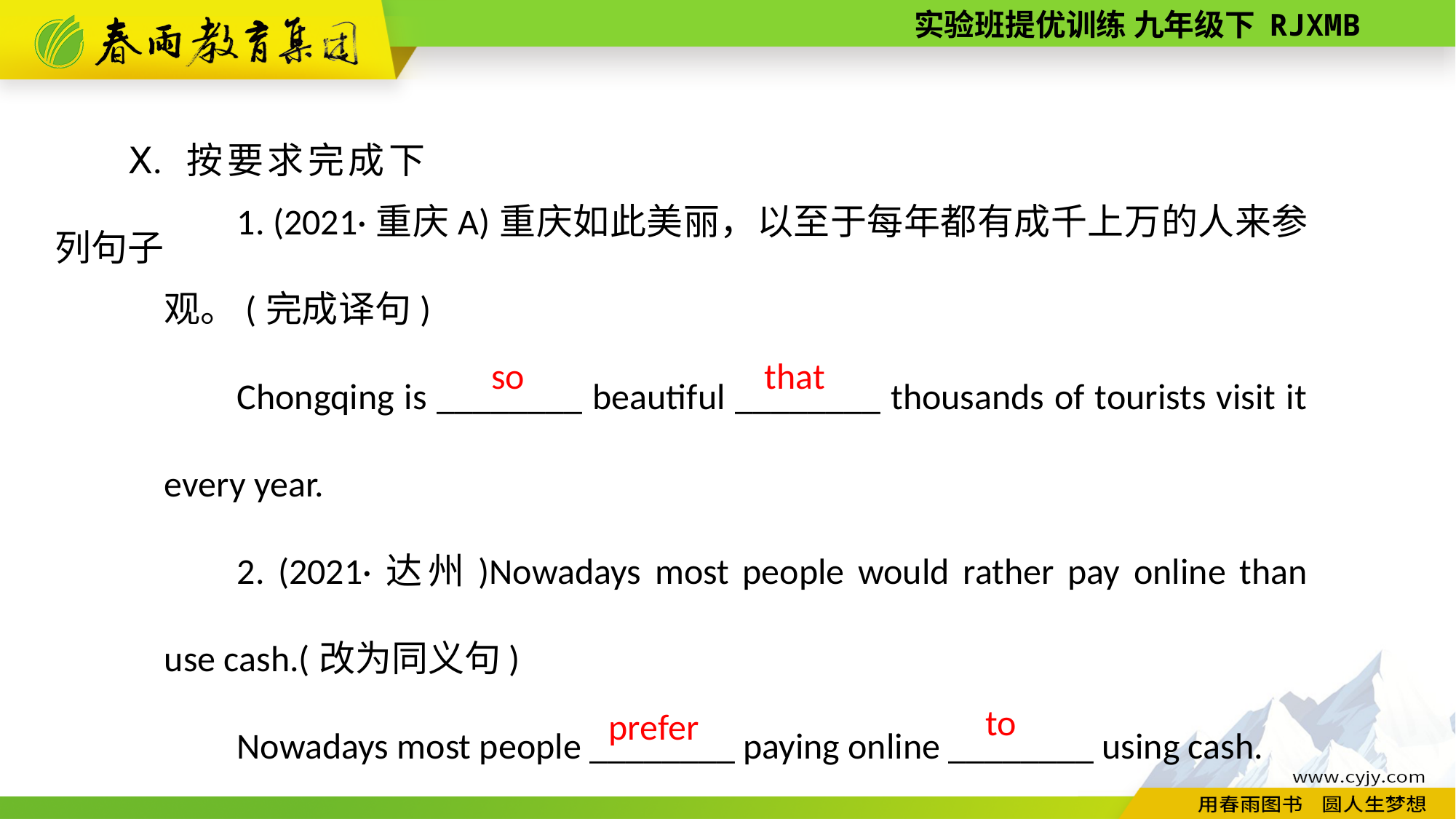

Ⅹ. 按要求完成下列句子
1. (2021·重庆A)重庆如此美丽，以至于每年都有成千上万的人来参观。(完成译句)
Chongqing is ________ beautiful ________ thousands of tourists visit it every year.
2. (2021·达州)Nowadays most people would rather pay online than use cash.(改为同义句)
Nowadays most people ________ paying online ________ using cash.
so
that
to
prefer